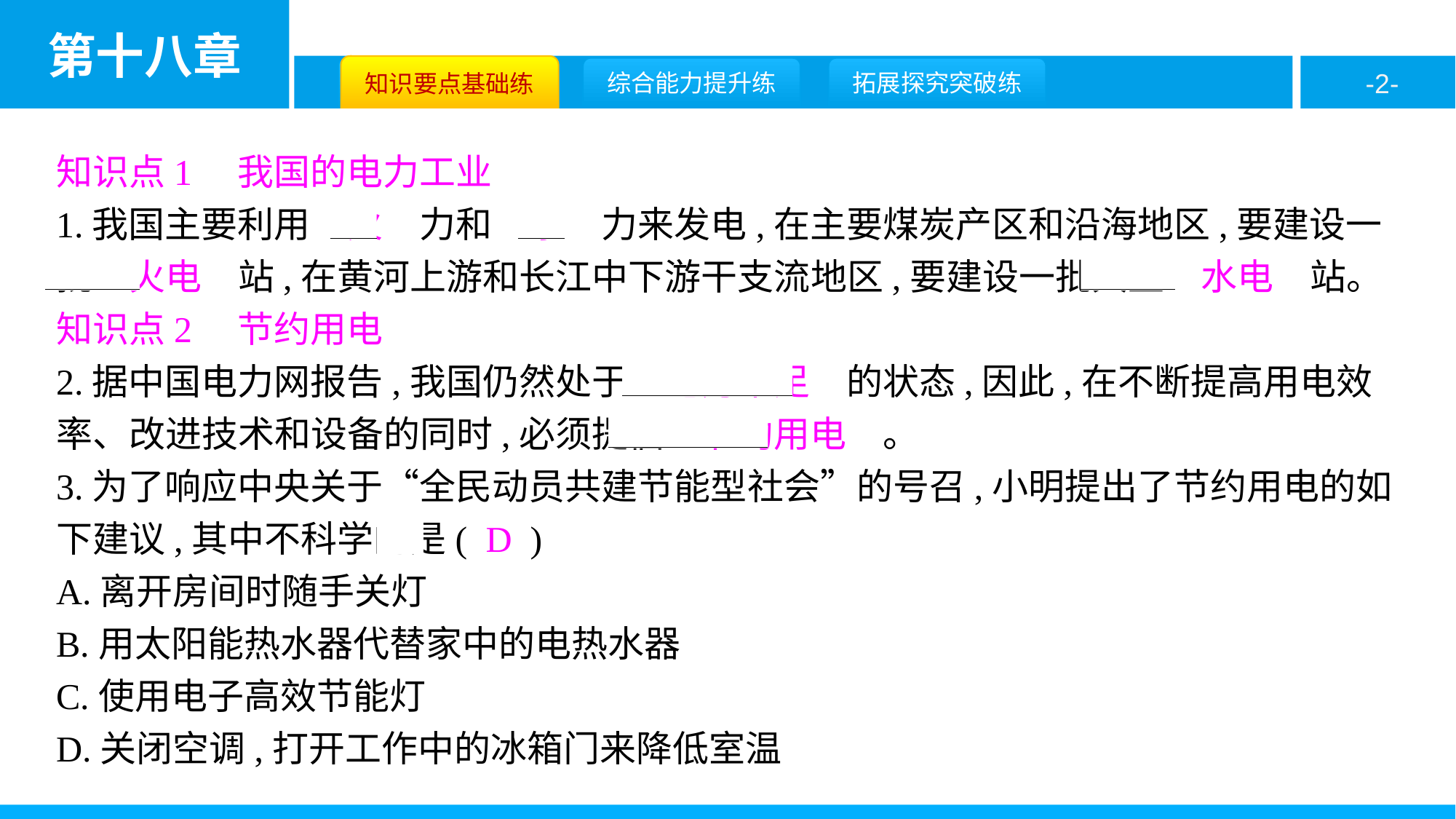

知识点1　我国的电力工业
1.我国主要利用　火　力和　水　力来发电,在主要煤炭产区和沿海地区,要建设一批　火电　站,在黄河上游和长江中下游干支流地区,要建设一批大型　水电　站。
知识点2　节约用电
2.据中国电力网报告,我国仍然处于　电力不足　的状态,因此,在不断提高用电效率、改进技术和设备的同时,必须提倡　节约用电　。
3.为了响应中央关于“全民动员共建节能型社会”的号召,小明提出了节约用电的如下建议,其中不科学的是(  D  )
A.离开房间时随手关灯
B.用太阳能热水器代替家中的电热水器
C.使用电子高效节能灯
D.关闭空调,打开工作中的冰箱门来降低室温